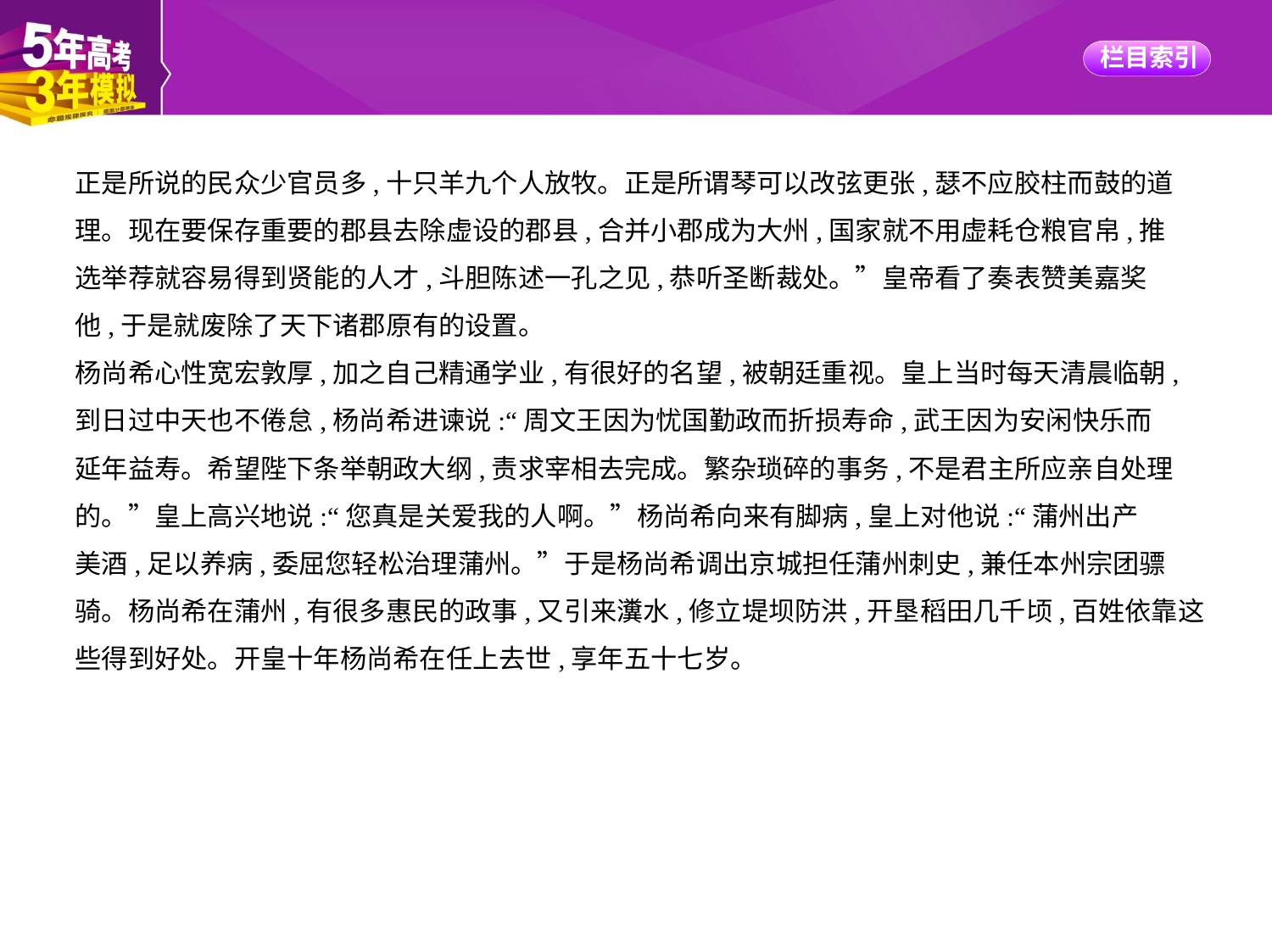

正是所说的民众少官员多,十只羊九个人放牧。正是所谓琴可以改弦更张,瑟不应胶柱而鼓的道
理。现在要保存重要的郡县去除虚设的郡县,合并小郡成为大州,国家就不用虚耗仓粮官帛,推
选举荐就容易得到贤能的人才,斗胆陈述一孔之见,恭听圣断裁处。”皇帝看了奏表赞美嘉奖
他,于是就废除了天下诸郡原有的设置。
杨尚希心性宽宏敦厚,加之自己精通学业,有很好的名望,被朝廷重视。皇上当时每天清晨临朝,
到日过中天也不倦怠,杨尚希进谏说:“周文王因为忧国勤政而折损寿命,武王因为安闲快乐而
延年益寿。希望陛下条举朝政大纲,责求宰相去完成。繁杂琐碎的事务,不是君主所应亲自处理
的。”皇上高兴地说:“您真是关爱我的人啊。”杨尚希向来有脚病,皇上对他说:“蒲州出产
美酒,足以养病,委屈您轻松治理蒲州。”于是杨尚希调出京城担任蒲州刺史,兼任本州宗团骠
骑。杨尚希在蒲州,有很多惠民的政事,又引来瀵水,修立堤坝防洪,开垦稻田几千顷,百姓依靠这
些得到好处。开皇十年杨尚希在任上去世,享年五十七岁。